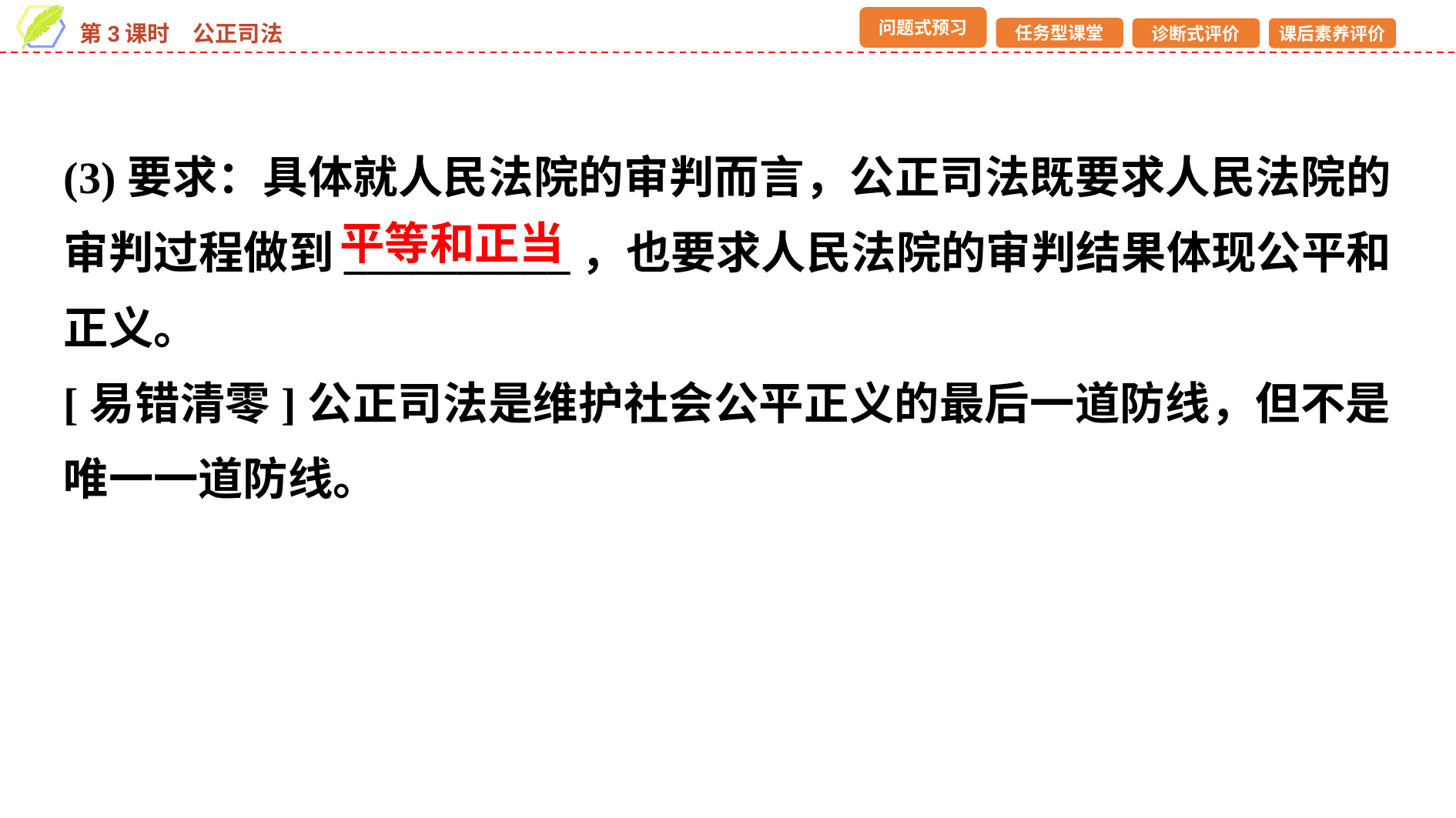

(3)要求：具体就人民法院的审判而言，公正司法既要求人民法院的审判过程做到__________，也要求人民法院的审判结果体现公平和正义。
[易错清零]公正司法是维护社会公平正义的最后一道防线，但不是唯一一道防线。
平等和正当